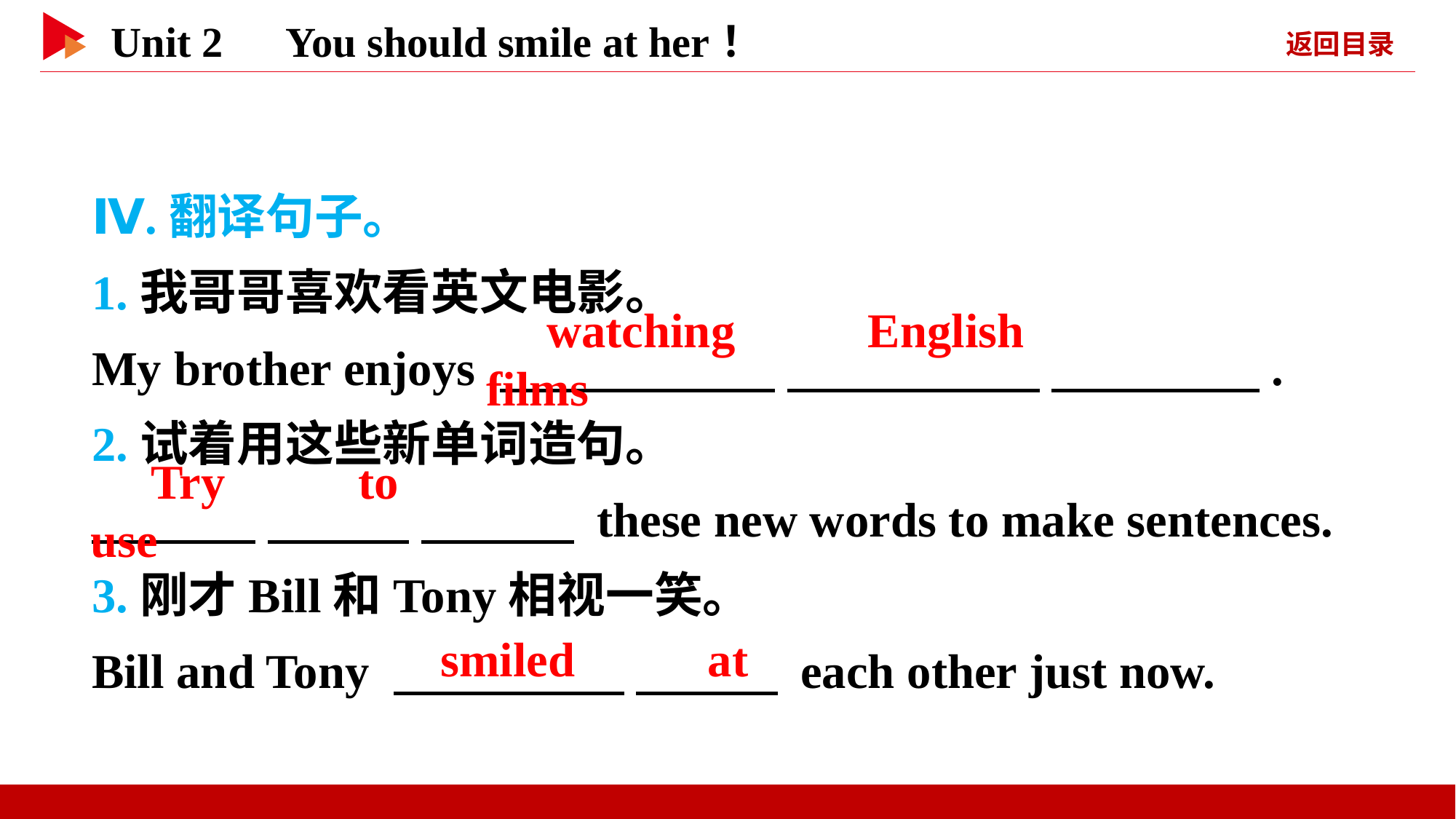

Ⅳ.翻译句子。
1.我哥哥喜欢看英文电影。
My brother enjoys 　                　 　              　 　          　.
2.试着用这些新单词造句。
　      　 　    　 　     　 these new words to make sentences.
3.刚才Bill和Tony相视一笑。
Bill and Tony 　            　 　    　 each other just now.
　watching　 　English　 　films
　Try　 　to　 　use
　smiled　 　at